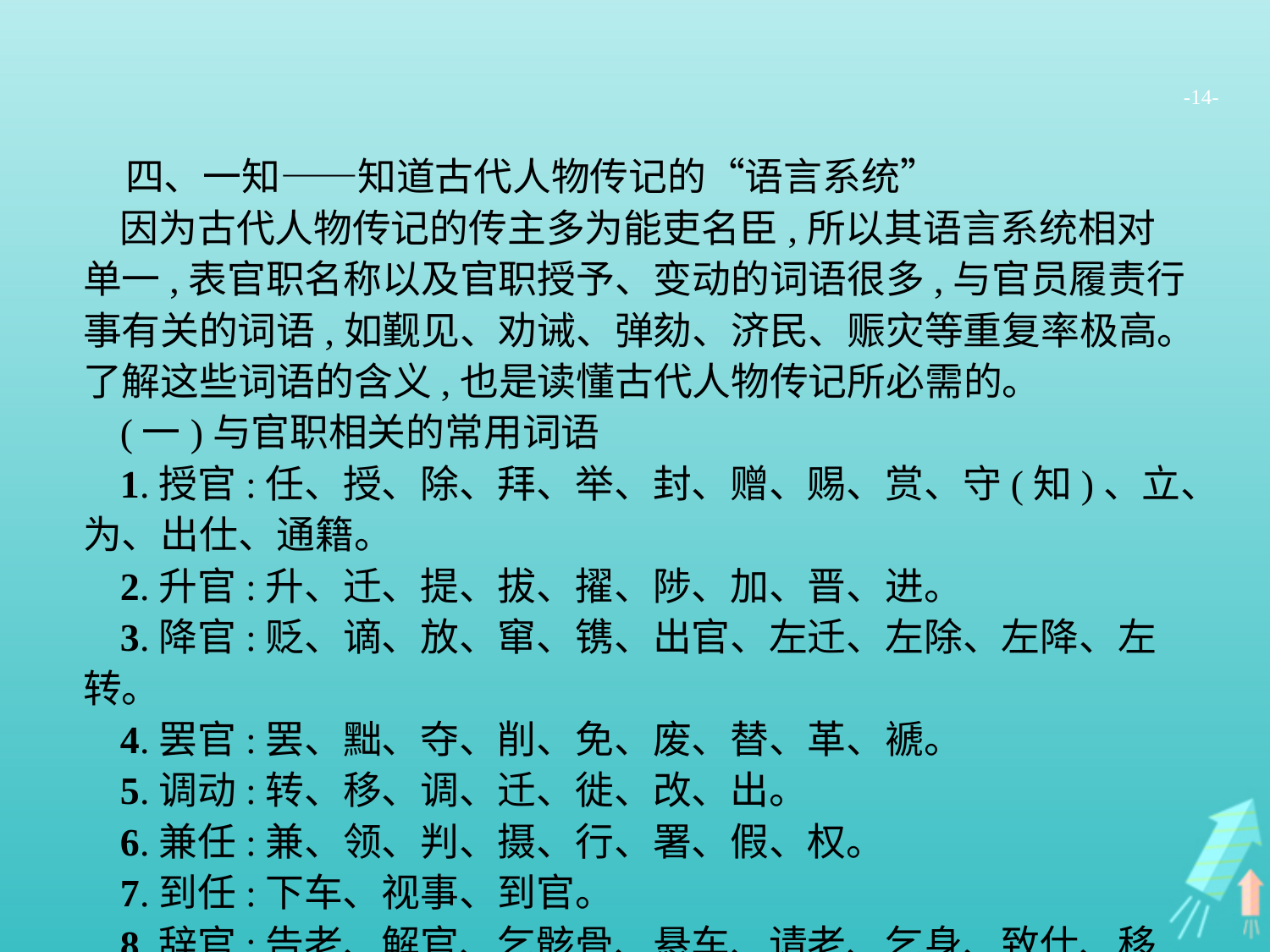

-14-
四、一知——知道古代人物传记的“语言系统”
因为古代人物传记的传主多为能吏名臣,所以其语言系统相对单一,表官职名称以及官职授予、变动的词语很多,与官员履责行事有关的词语,如觐见、劝诫、弹劾、济民、赈灾等重复率极高。了解这些词语的含义,也是读懂古代人物传记所必需的。
(一)与官职相关的常用词语
1.授官:任、授、除、拜、举、封、赠、赐、赏、守(知)、立、为、出仕、通籍。
2.升官:升、迁、提、拔、擢、陟、加、晋、进。
3.降官:贬、谪、放、窜、镌、出官、左迁、左除、左降、左转。
4.罢官:罢、黜、夺、削、免、废、替、革、褫。
5.调动:转、移、调、迁、徙、改、出。
6.兼任:兼、领、判、摄、行、署、假、权。
7.到任:下车、视事、到官。
8.辞官:告老、解官、乞骸骨、悬车、请老、乞身、致仕、移病。